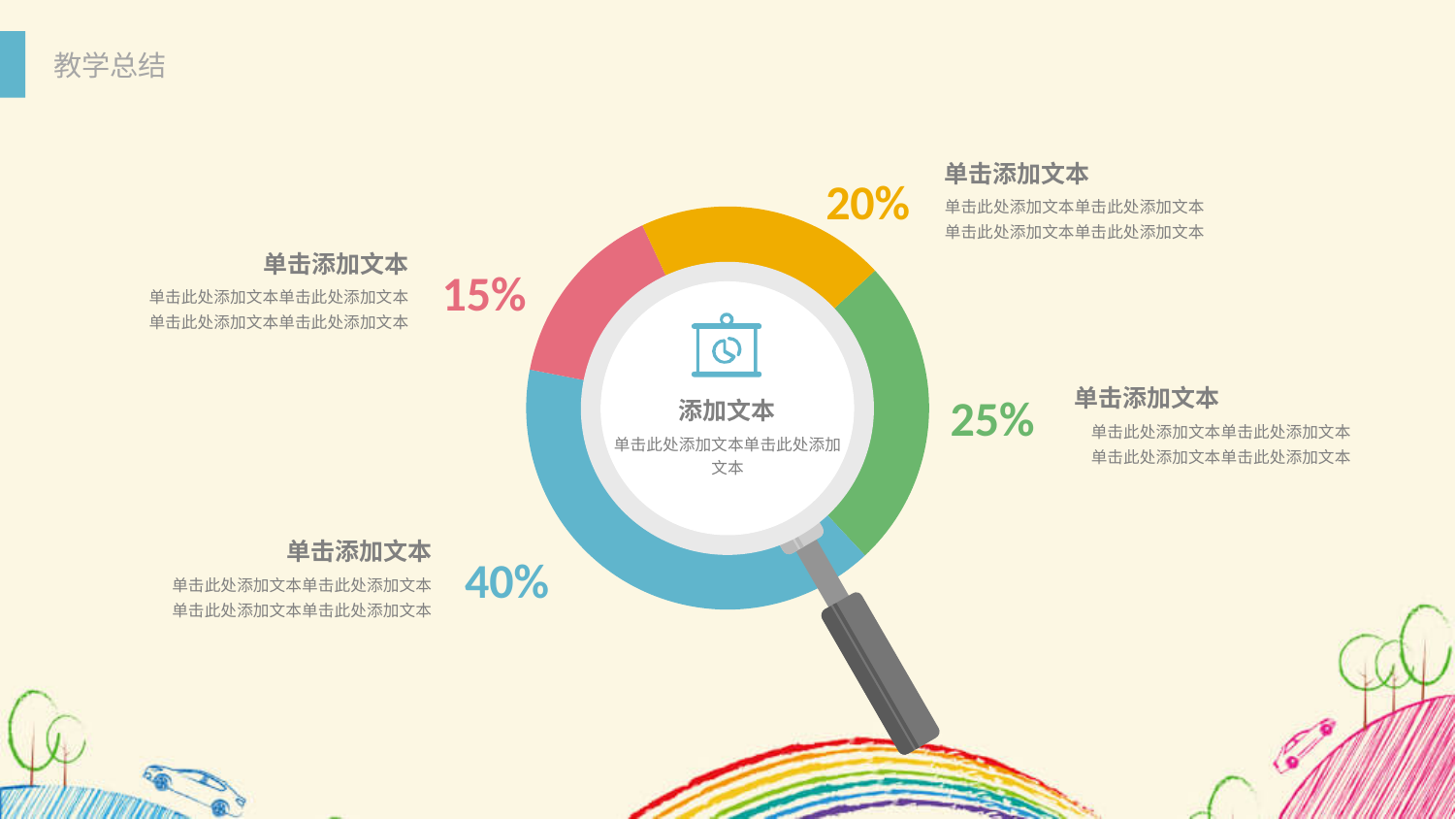

教学总结
单击添加文本
单击此处添加文本单击此处添加文本
单击此处添加文本单击此处添加文本
20%

### Chart

| Category | 销售额 |
|---|---|
| 1 | 25.0 |
| 2 | 40.0 |
| 3 | 15.0 |
| 4 | 20.0 |
单击添加文本
单击此处添加文本单击此处添加文本
单击此处添加文本单击此处添加文本
15%

25%
单击添加文本
单击此处添加文本单击此处添加文本
单击此处添加文本单击此处添加文本
添加文本
单击此处添加文本单击此处添加文本
单击添加文本
单击此处添加文本单击此处添加文本
单击此处添加文本单击此处添加文本
40%